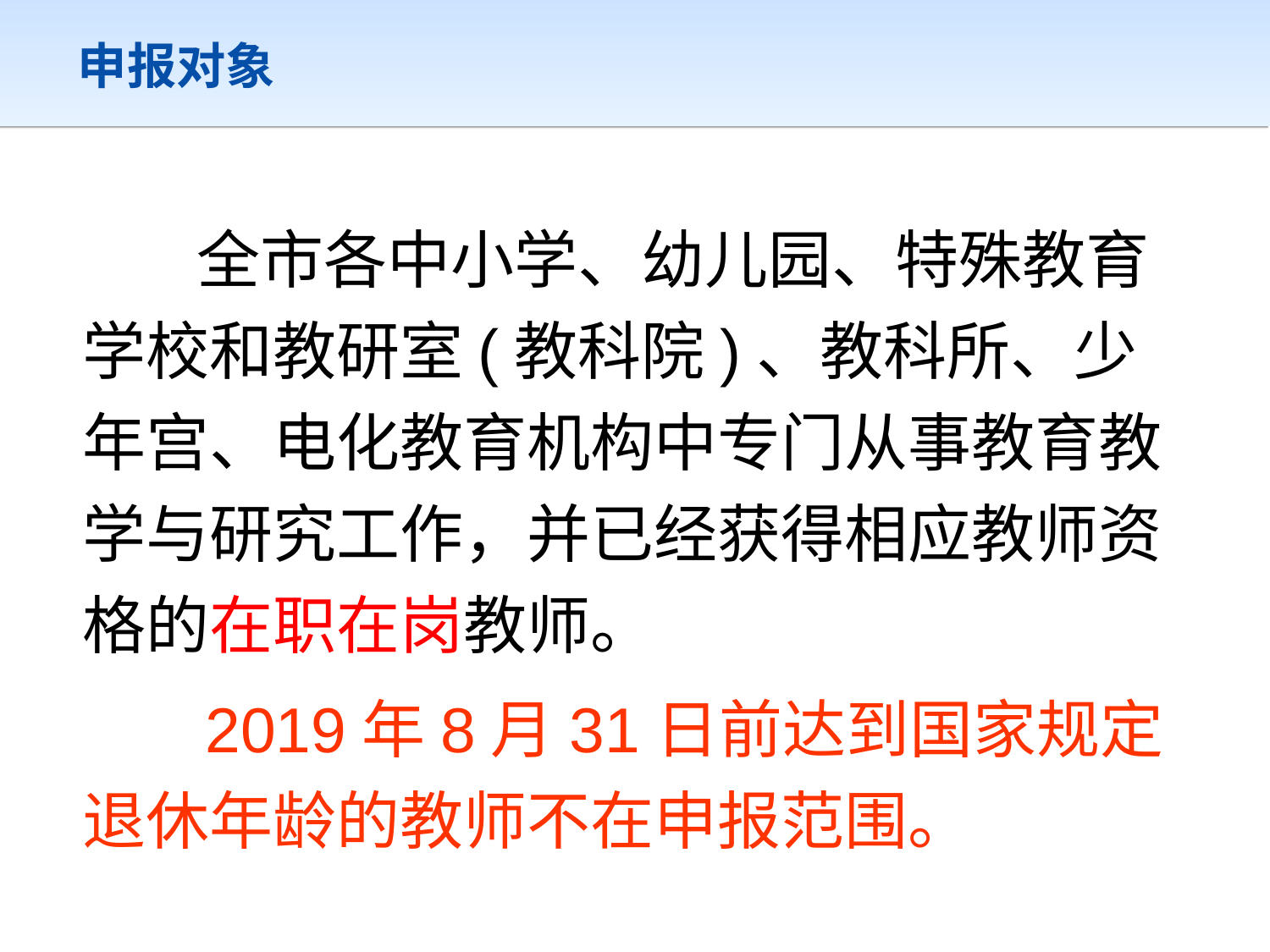

# 申报对象
       全市各中小学、幼儿园、特殊教育学校和教研室(教科院)、教科所、少年宫、电化教育机构中专门从事教育教学与研究工作，并已经获得相应教师资格的在职在岗教师。
       2019年8月31日前达到国家规定退休年龄的教师不在申报范围。